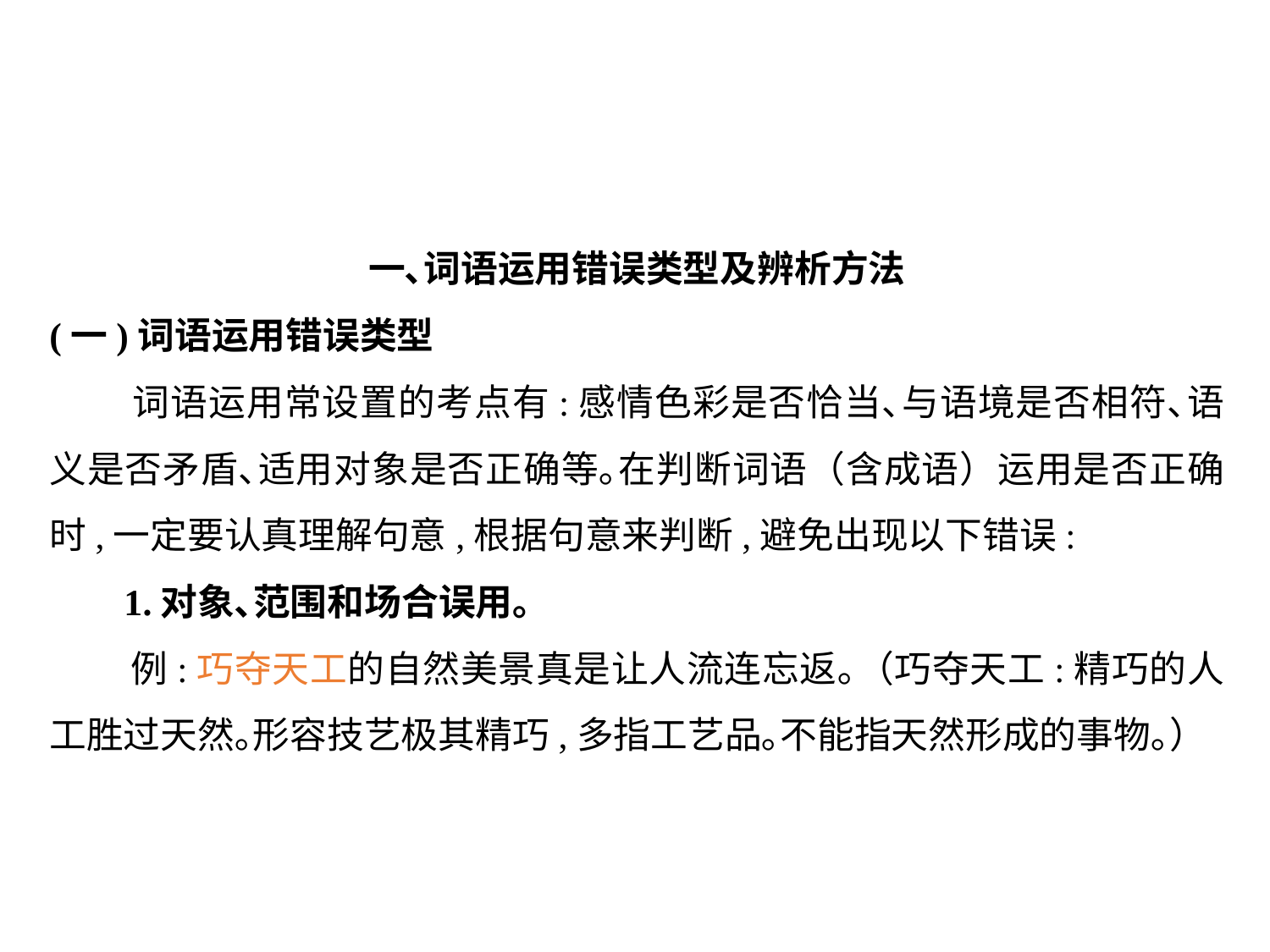

一､词语运用错误类型及辨析方法
(一)词语运用错误类型
        词语运用常设置的考点有:感情色彩是否恰当､与语境是否相符､语义是否矛盾､适用对象是否正确等｡在判断词语（含成语）运用是否正确时,一定要认真理解句意,根据句意来判断,避免出现以下错误:
        1.对象､范围和场合误用｡
        例:巧夺天工的自然美景真是让人流连忘返｡（巧夺天工:精巧的人工胜过天然｡形容技艺极其精巧,多指工艺品｡不能指天然形成的事物｡）